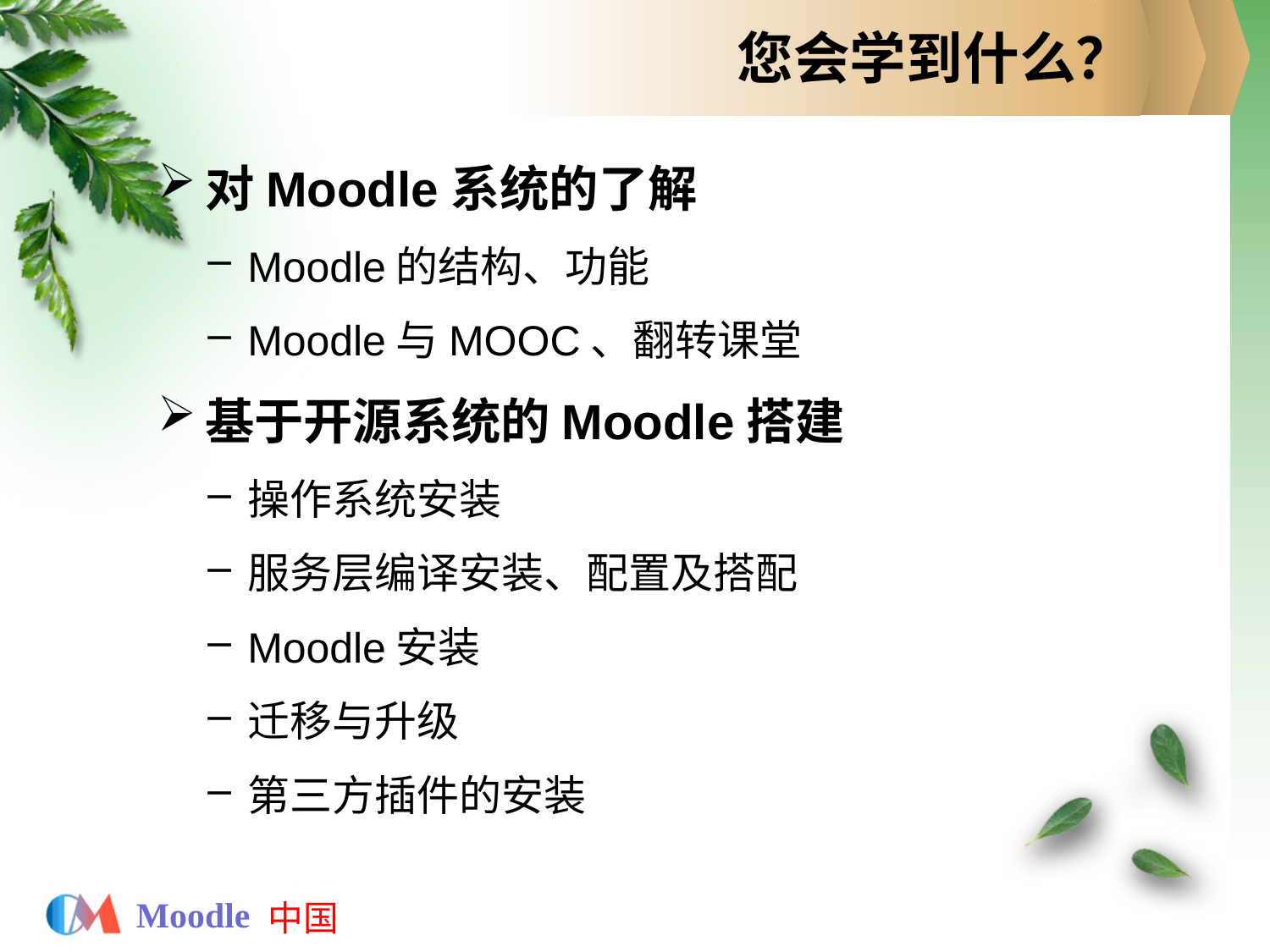

# 您会学到什么？
对Moodle系统的了解
Moodle的结构、功能
Moodle与MOOC、翻转课堂
基于开源系统的Moodle搭建
操作系统安装
服务层编译安装、配置及搭配
Moodle安装
迁移与升级
第三方插件的安装